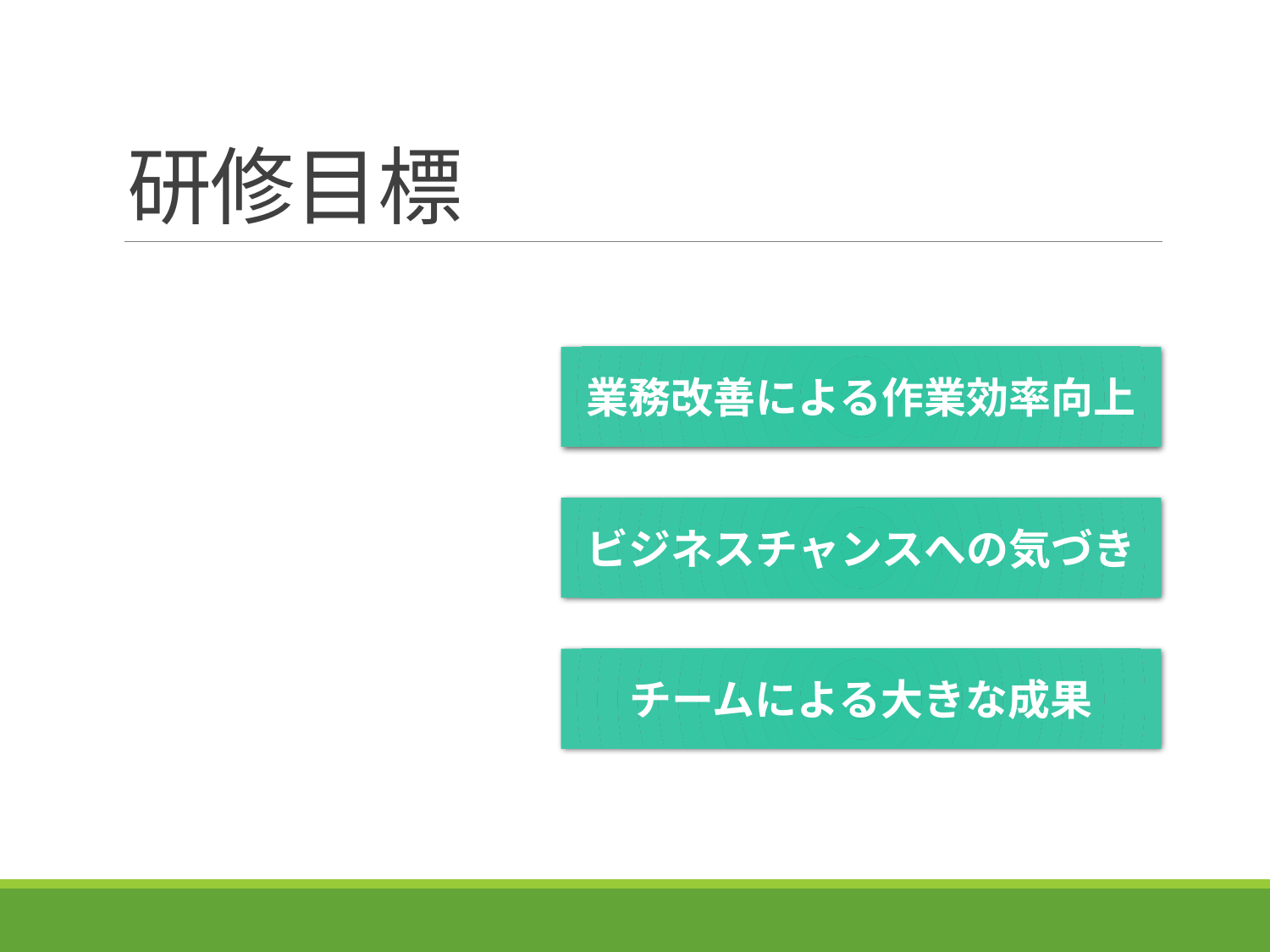

# 研修目標
業務改善による作業効率向上
ビジネスチャンスへの気づき
チームによる大きな成果